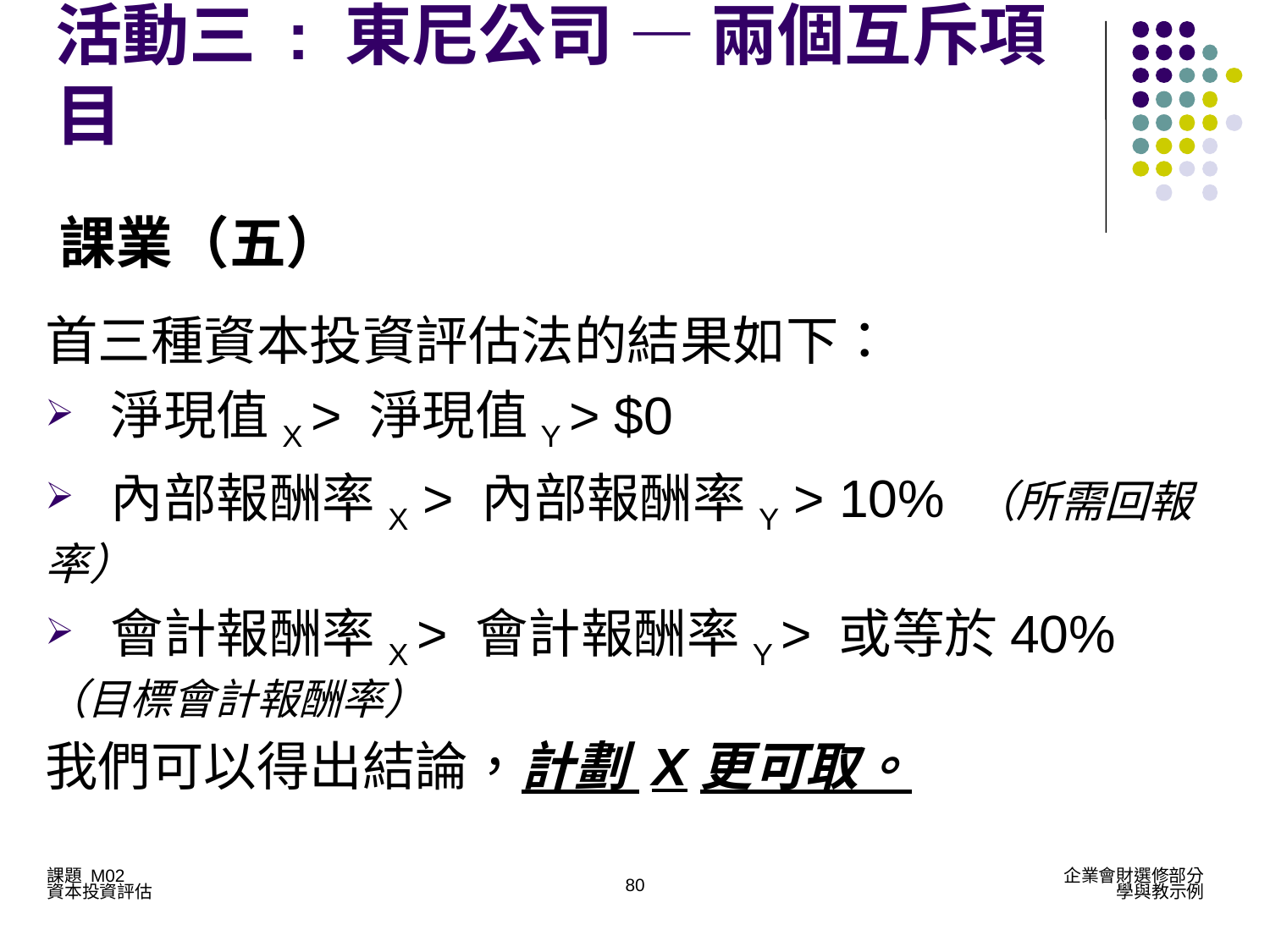

活動三 : 東尼公司 — 兩個互斥項目
課業（五）
首三種資本投資評估法的結果如下：
  淨現值X > 淨現值Y > $0
  內部報酬率X > 內部報酬率Y > 10% （所需回報率）
  會計報酬率X > 會計報酬率Y > 或等於40% （目標會計報酬率）
我們可以得出結論，計劃 X更可取。
80